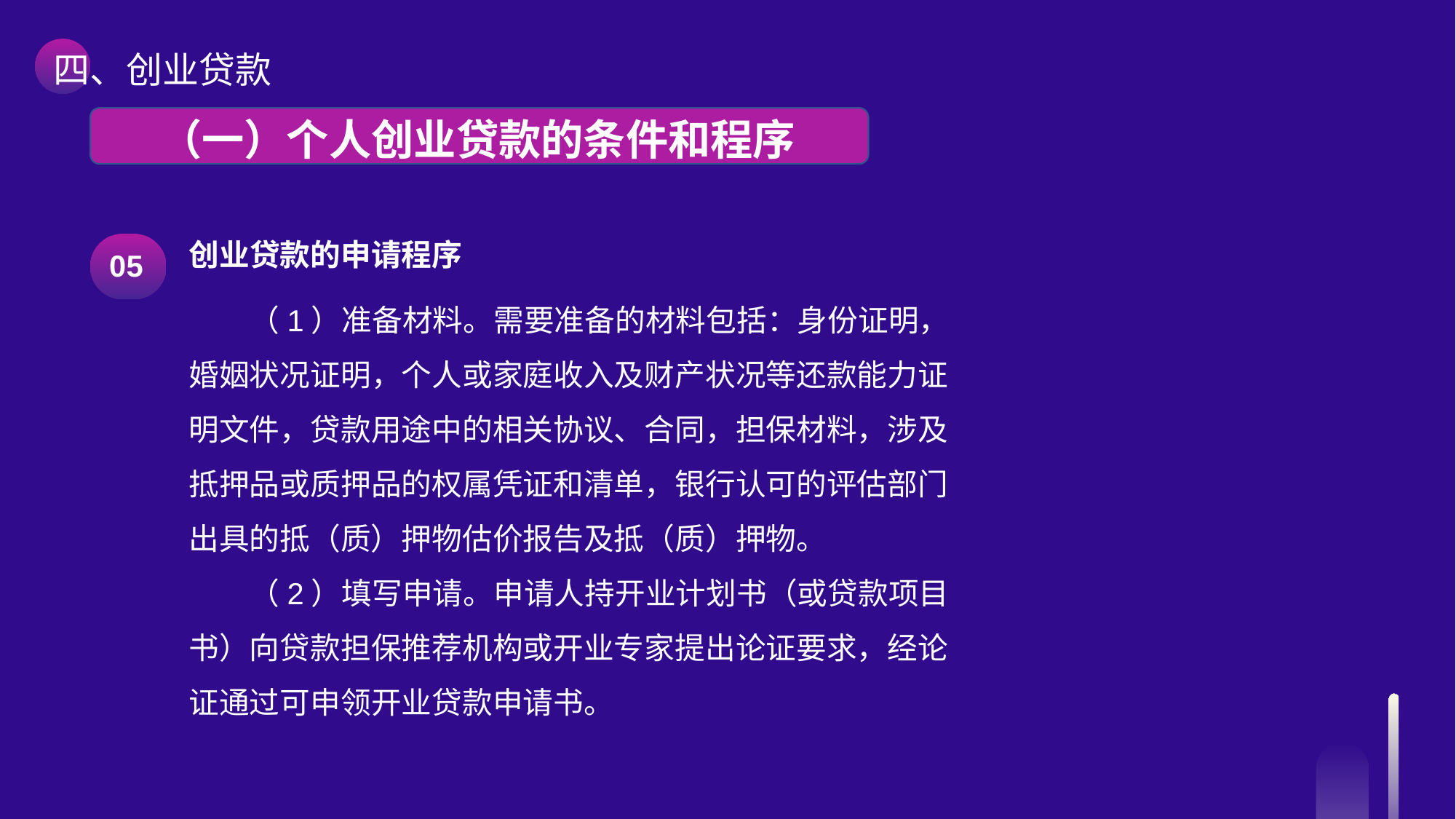

四、创业贷款

 （一）个人创业贷款的条件和程序
创业贷款的申请程序

（1）准备材料。需要准备的材料包括：身份证明，婚姻状况证明，个人或家庭收入及财产状况等还款能力证明文件，贷款用途中的相关协议、合同，担保材料，涉及抵押品或质押品的权属凭证和清单，银行认可的评估部门出具的抵（质）押物估价报告及抵（质）押物。
（2）填写申请。申请人持开业计划书（或贷款项目书）向贷款担保推荐机构或开业专家提出论证要求，经论证通过可申领开业贷款申请书。
05